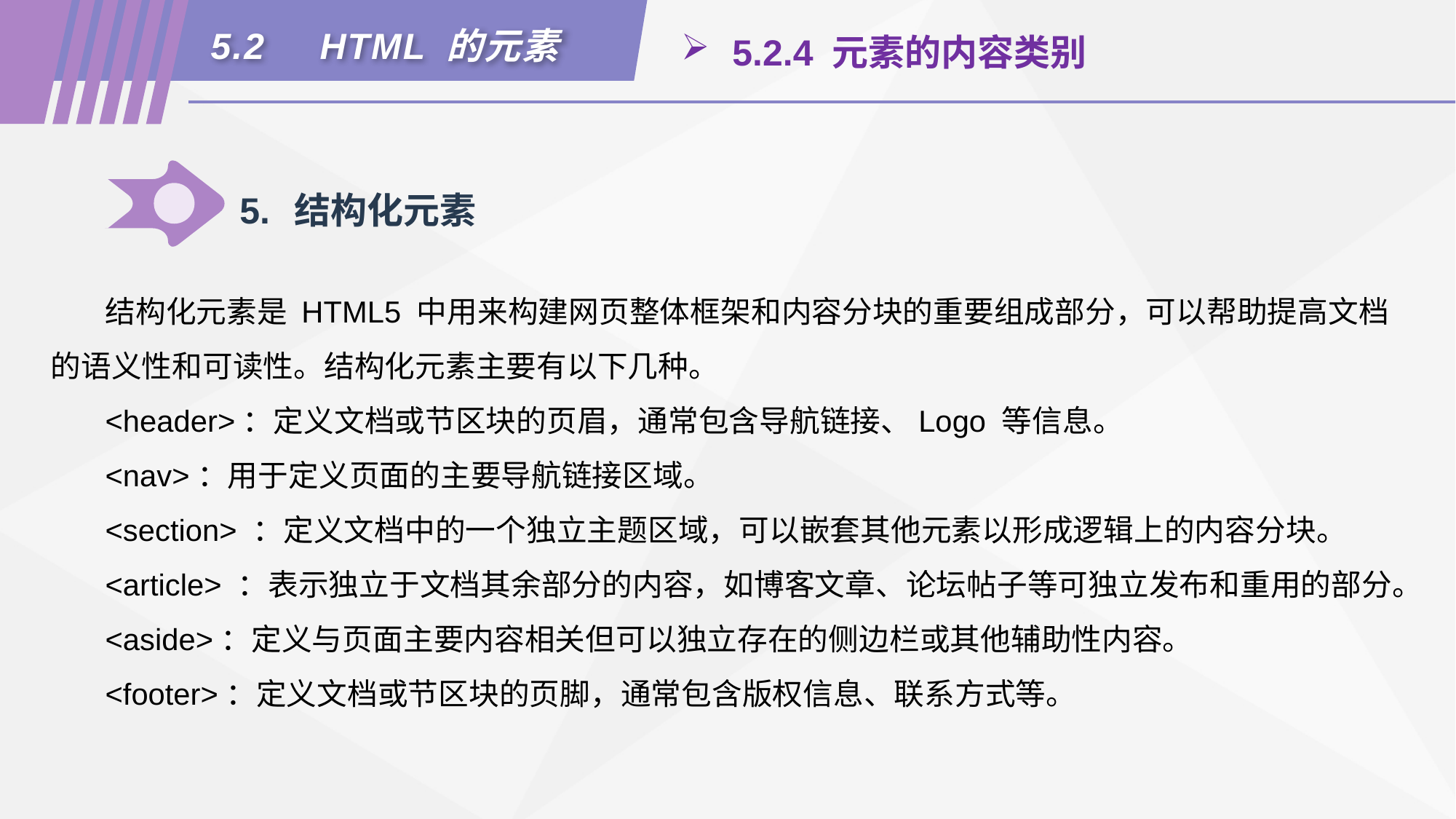

5.2	HTML 的元素
 5.2.4 元素的内容类别

5.	结构化元素
结构化元素是 HTML5 中用来构建网页整体框架和内容分块的重要组成部分，可以帮助提高文档的语义性和可读性。结构化元素主要有以下几种。
<header>：定义文档或节区块的页眉，通常包含导航链接、Logo 等信息。
<nav>：用于定义页面的主要导航链接区域。
<section> ：定义文档中的一个独立主题区域，可以嵌套其他元素以形成逻辑上的内容分块。
<article> ：表示独立于文档其余部分的内容，如博客文章、论坛帖子等可独立发布和重用的部分。
<aside>：定义与页面主要内容相关但可以独立存在的侧边栏或其他辅助性内容。
<footer>：定义文档或节区块的页脚，通常包含版权信息、联系方式等。